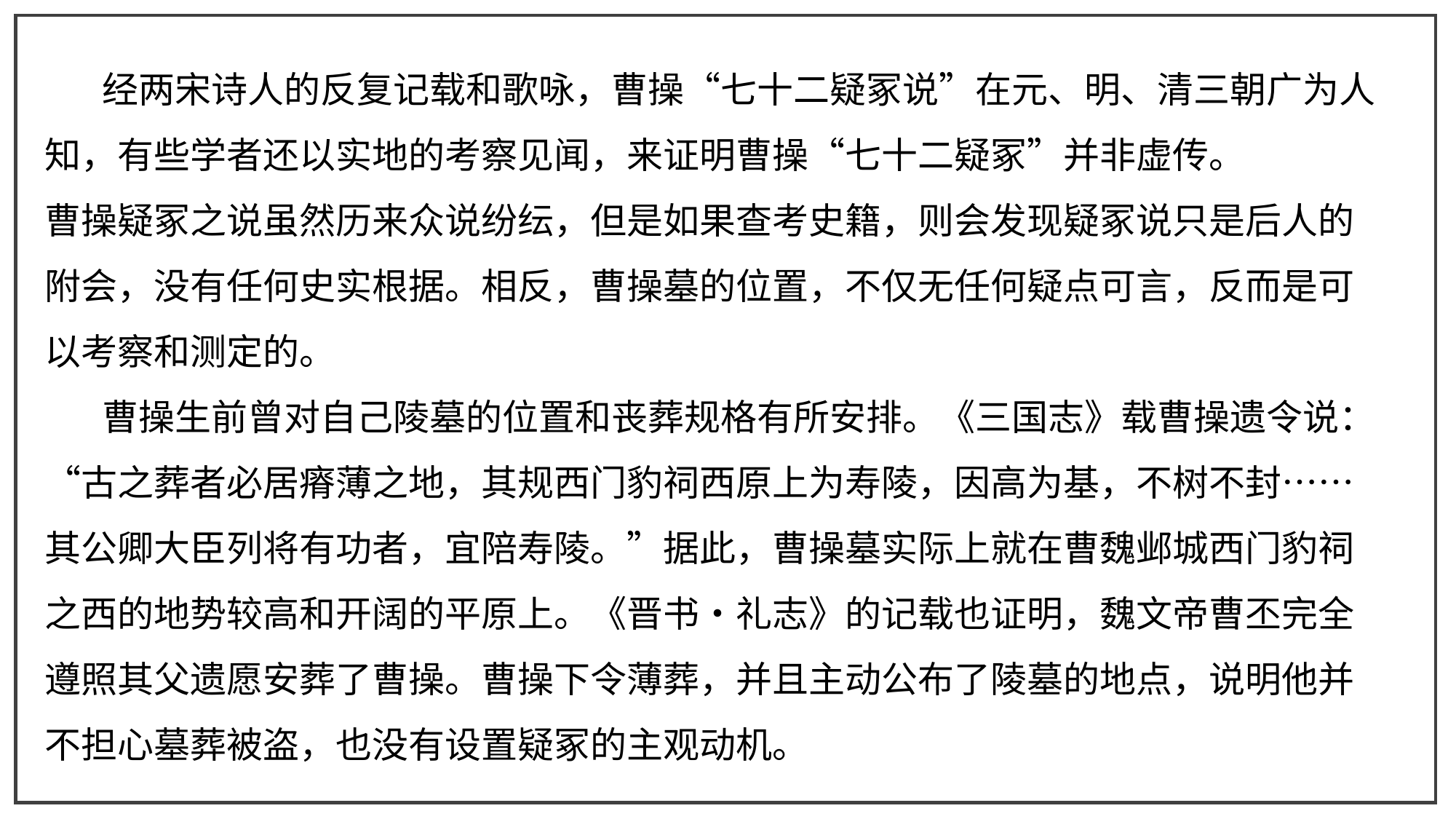

经两宋诗人的反复记载和歌咏，曹操“七十二疑冢说”在元、明、清三朝广为人知，有些学者还以实地的考察见闻，来证明曹操“七十二疑冢”并非虚传。
曹操疑冢之说虽然历来众说纷纭，但是如果查考史籍，则会发现疑冢说只是后人的附会，没有任何史实根据。相反，曹操墓的位置，不仅无任何疑点可言，反而是可以考察和测定的。
      曹操生前曾对自己陵墓的位置和丧葬规格有所安排。《三国志》载曹操遗令说：“古之葬者必居瘠薄之地，其规西门豹祠西原上为寿陵，因高为基，不树不封……其公卿大臣列将有功者，宜陪寿陵。”据此，曹操墓实际上就在曹魏邺城西门豹祠之西的地势较高和开阔的平原上。《晋书•礼志》的记载也证明，魏文帝曹丕完全遵照其父遗愿安葬了曹操。曹操下令薄葬，并且主动公布了陵墓的地点，说明他并不担心墓葬被盗，也没有设置疑冢的主观动机。